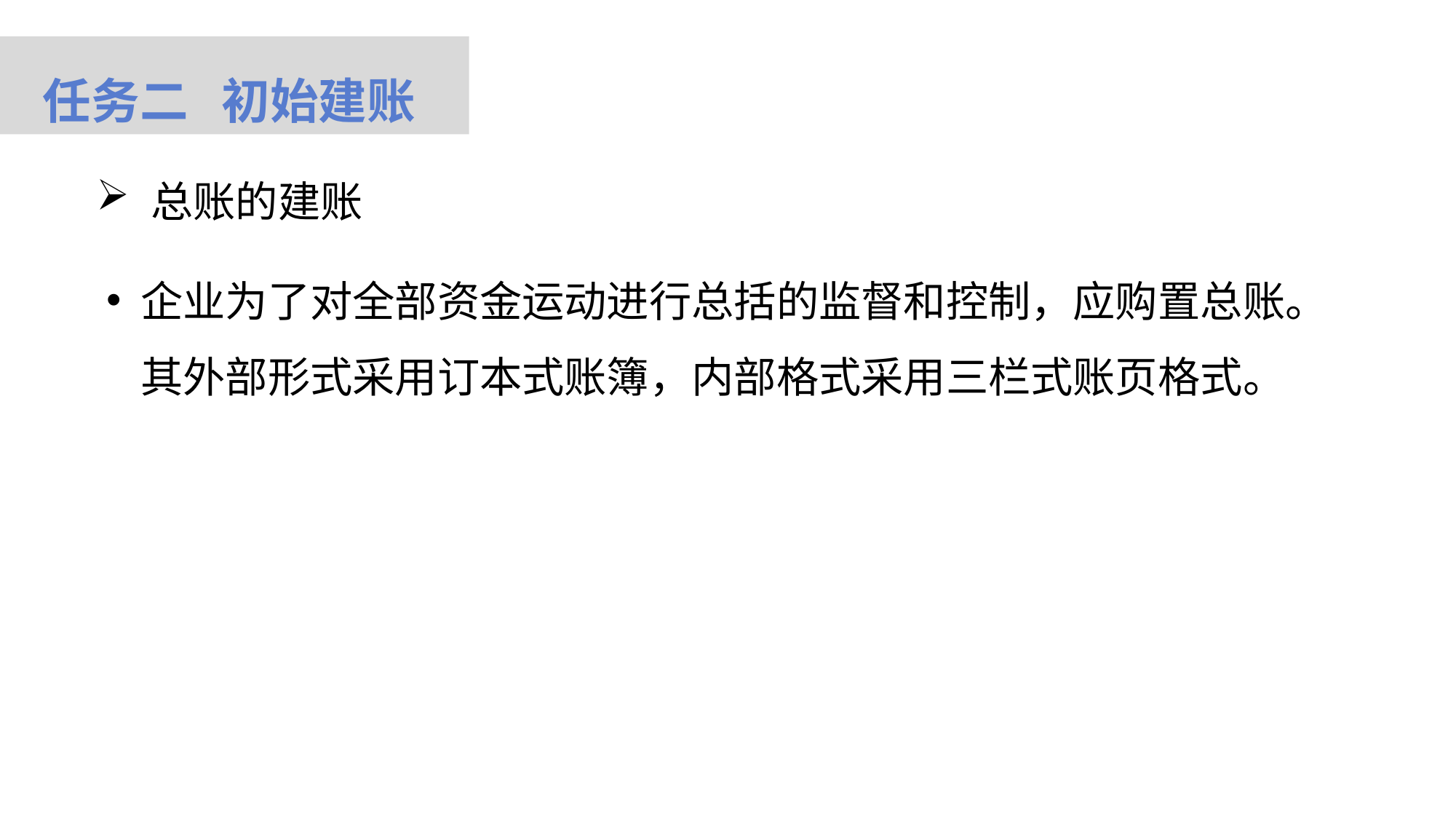

任务二   初始建账

总账的建账
企业为了对全部资金运动进行总括的监督和控制，应购置总账。其外部形式采用订本式账簿，内部格式采用三栏式账页格式。

10